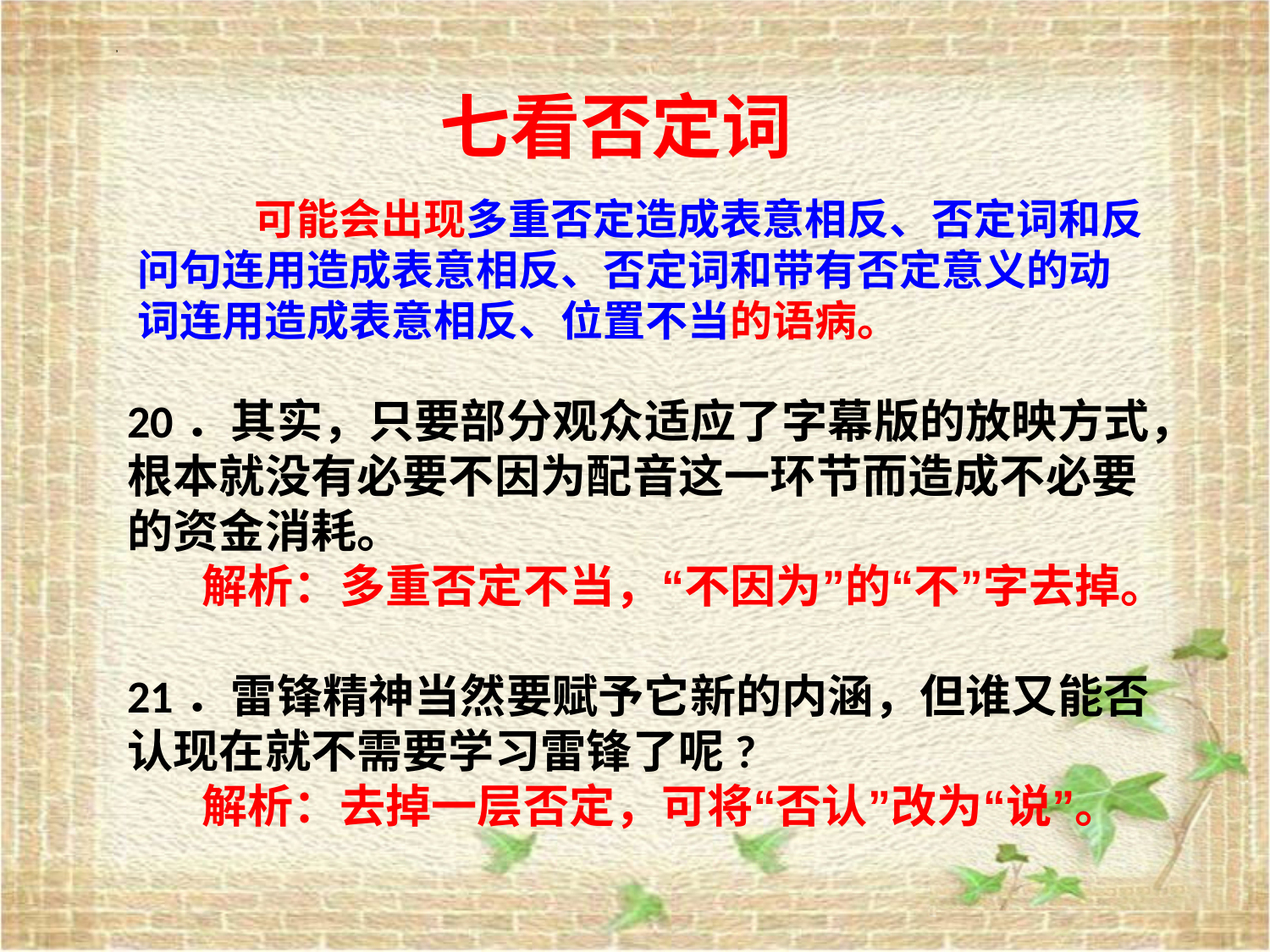

七看否定词
         可能会出现多重否定造成表意相反、否定词和反问句连用造成表意相反、否定词和带有否定意义的动词连用造成表意相反、位置不当的语病。
20．其实，只要部分观众适应了字幕版的放映方式，根本就没有必要不因为配音这一环节而造成不必要的资金消耗。
     解析：多重否定不当，“不因为”的“不”字去掉。

21．雷锋精神当然要赋予它新的内涵，但谁又能否认现在就不需要学习雷锋了呢?
     解析：去掉一层否定，可将“否认”改为“说”。